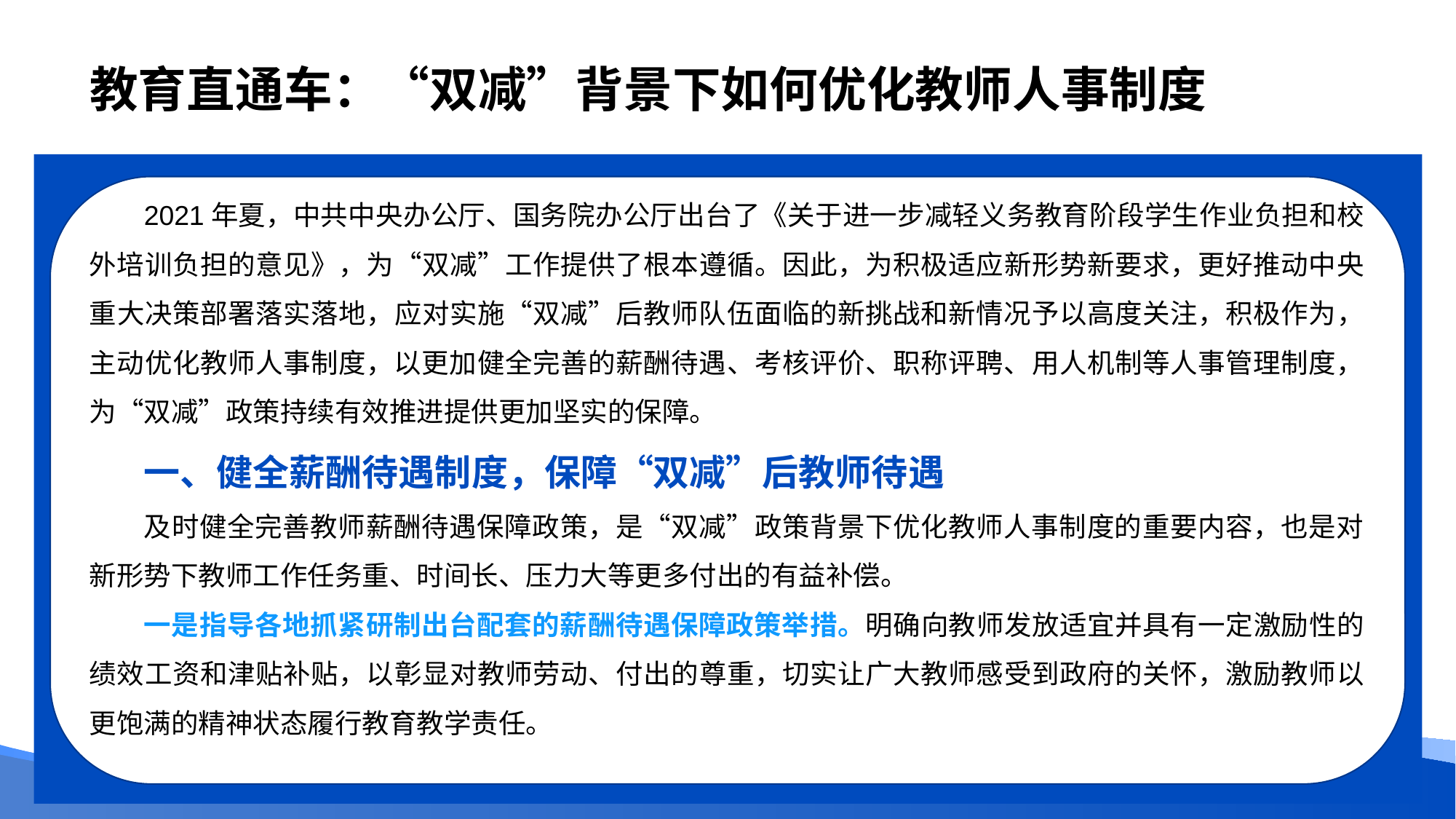

# 教育直通车：“双减”背景下如何优化教师人事制度

2021年夏，中共中央办公厅、国务院办公厅出台了《关于进一步减轻义务教育阶段学生作业负担和校外培训负担的意见》，为“双减”工作提供了根本遵循。因此，为积极适应新形势新要求，更好推动中央重大决策部署落实落地，应对实施“双减”后教师队伍面临的新挑战和新情况予以高度关注，积极作为，主动优化教师人事制度，以更加健全完善的薪酬待遇、考核评价、职称评聘、用人机制等人事管理制度，为“双减”政策持续有效推进提供更加坚实的保障。
一、健全薪酬待遇制度，保障“双减”后教师待遇
及时健全完善教师薪酬待遇保障政策，是“双减”政策背景下优化教师人事制度的重要内容，也是对新形势下教师工作任务重、时间长、压力大等更多付出的有益补偿。
一是指导各地抓紧研制出台配套的薪酬待遇保障政策举措。明确向教师发放适宜并具有一定激励性的绩效工资和津贴补贴，以彰显对教师劳动、付出的尊重，切实让广大教师感受到政府的关怀，激励教师以更饱满的精神状态履行教育教学责任。